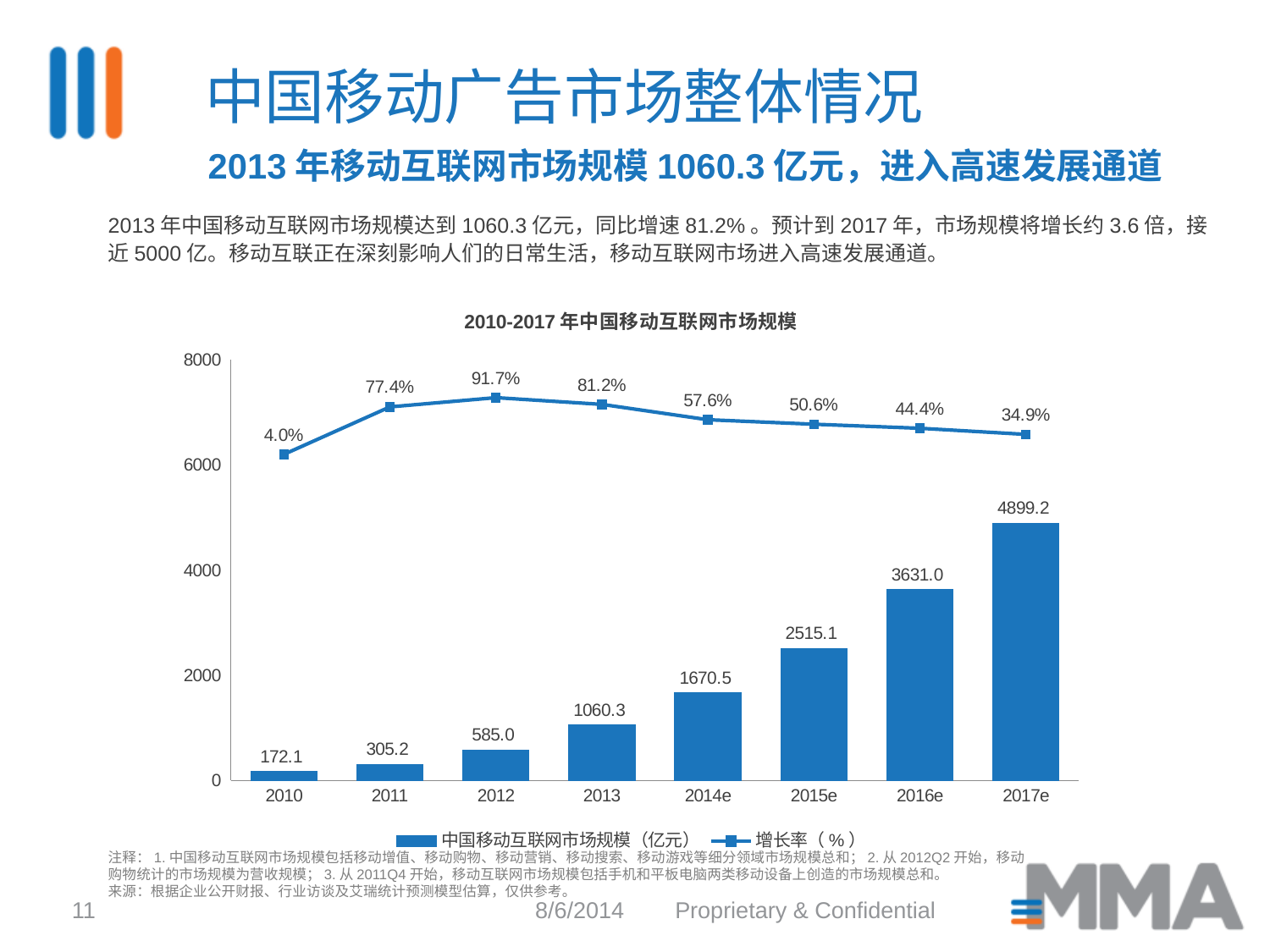

中国移动广告市场整体情况
2013年移动互联网市场规模1060.3亿元，进入高速发展通道
2013年中国移动互联网市场规模达到1060.3亿元，同比增速81.2%。预计到2017年，市场规模将增长约3.6倍，接近5000亿。移动互联正在深刻影响人们的日常生活，移动互联网市场进入高速发展通道。

### Chart: 2010-2017年中国移动互联网市场规模

| Category | 中国移动互联网市场规模（亿元） | 增长率（%） |
|---|---|---|
| 2010 | 172.07 | 0.040326481257557445 |
| 2011 | 305.2028888888888 | 0.773713540355023 |
| 2012 | 585.02 | 0.9168232716597269 |
| 2013 | 1060.2872784530605 | 0.8123949240249231 |
| 2014e | 1670.4926752384877 | 0.5755094955734126 |
| 2015e | 2515.0693185450627 | 0.5055853616275205 |
| 2016e | 3631.033987224373 | 0.44371129672278076 |
| 2017e | 4899.194779722649 | 0.34925610637637705 |
注释：1.中国移动互联网市场规模包括移动增值、移动购物、移动营销、移动搜索、移动游戏等细分领域市场规模总和；2.从2012Q2开始，移动购物统计的市场规模为营收规模；3.从2011Q4开始，移动互联网市场规模包括手机和平板电脑两类移动设备上创造的市场规模总和。
来源：根据企业公开财报、行业访谈及艾瑞统计预测模型估算，仅供参考。

11
8/6/2014
Proprietary & Confidential